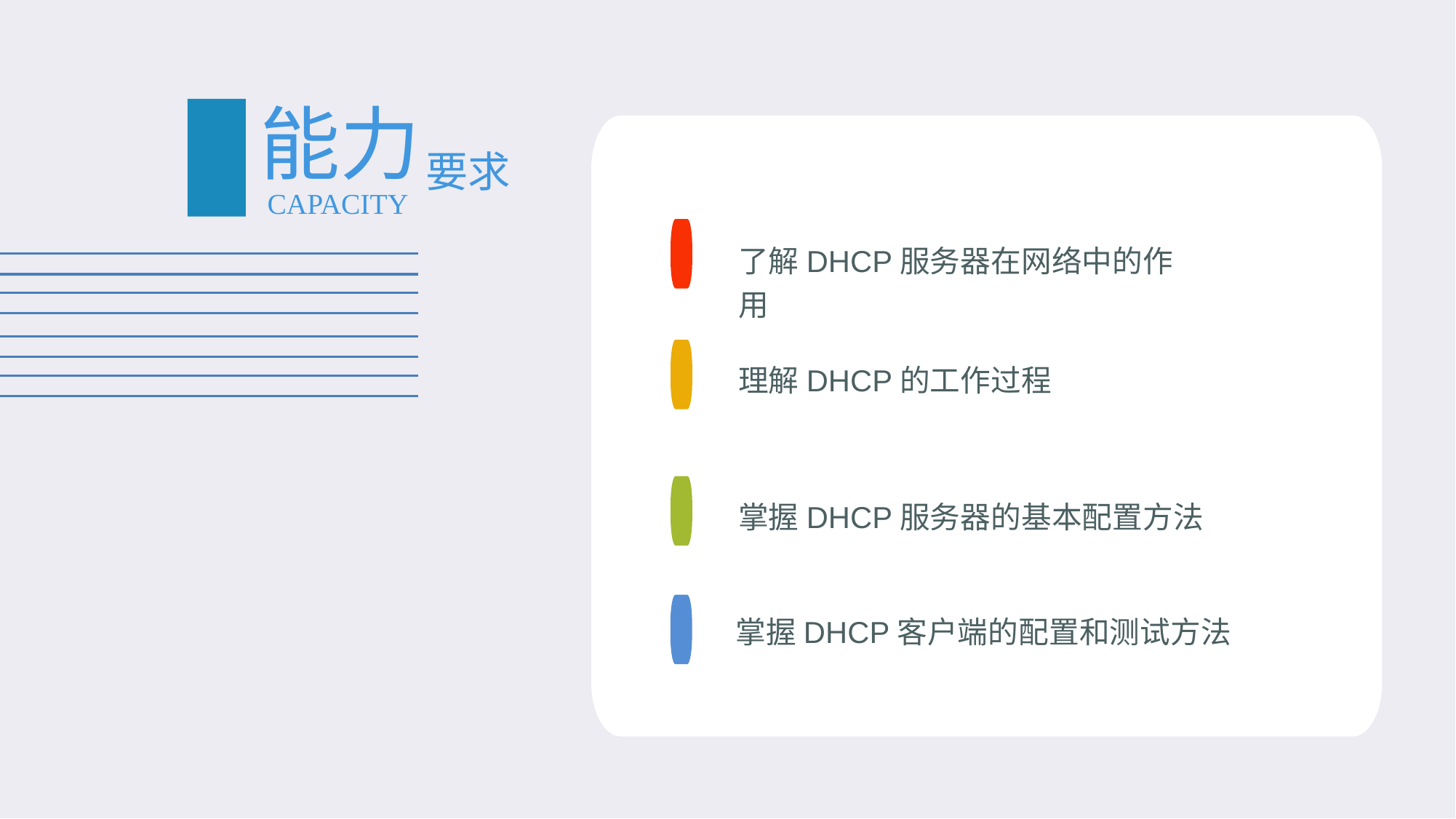

#
能力
要求

CAPACITY

了解DHCP服务器在网络中的作用

理解DHCP的工作过程

掌握DHCP服务器的基本配置方法

掌握DHCP客户端的配置和测试方法